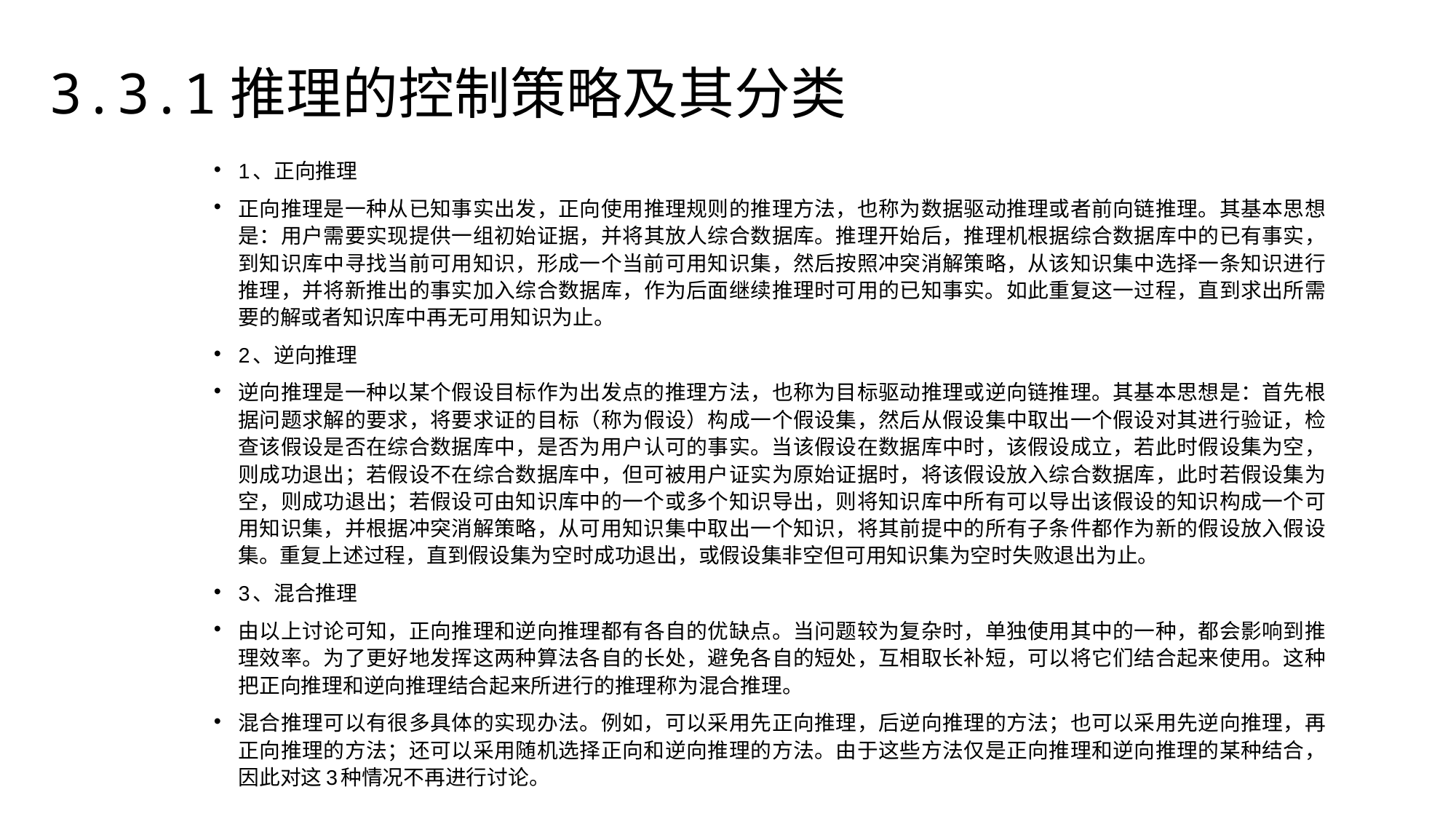

3.3.1推理的控制策略及其分类
1、正向推理
正向推理是一种从已知事实出发，正向使用推理规则的推理方法，也称为数据驱动推理或者前向链推理。其基本思想是：用户需要实现提供一组初始证据，并将其放人综合数据库。推理开始后，推理机根据综合数据库中的已有事实，到知识库中寻找当前可用知识，形成一个当前可用知识集，然后按照冲突消解策略，从该知识集中选择一条知识进行推理，并将新推出的事实加入综合数据库，作为后面继续推理时可用的已知事实。如此重复这一过程，直到求出所需要的解或者知识库中再无可用知识为止。
2、逆向推理
逆向推理是一种以某个假设目标作为出发点的推理方法，也称为目标驱动推理或逆向链推理。其基本思想是：首先根据问题求解的要求，将要求证的目标（称为假设）构成一个假设集，然后从假设集中取出一个假设对其进行验证，检查该假设是否在综合数据库中，是否为用户认可的事实。当该假设在数据库中时，该假设成立，若此时假设集为空，则成功退出；若假设不在综合数据库中，但可被用户证实为原始证据时，将该假设放入综合数据库，此时若假设集为空，则成功退出；若假设可由知识库中的一个或多个知识导出，则将知识库中所有可以导出该假设的知识构成一个可用知识集，并根据冲突消解策略，从可用知识集中取出一个知识，将其前提中的所有子条件都作为新的假设放入假设集。重复上述过程，直到假设集为空时成功退出，或假设集非空但可用知识集为空时失败退出为止。
3、混合推理
由以上讨论可知，正向推理和逆向推理都有各自的优缺点。当问题较为复杂时，单独使用其中的一种，都会影响到推理效率。为了更好地发挥这两种算法各自的长处，避免各自的短处，互相取长补短，可以将它们结合起来使用。这种把正向推理和逆向推理结合起来所进行的推理称为混合推理。
混合推理可以有很多具体的实现办法。例如，可以采用先正向推理，后逆向推理的方法；也可以采用先逆向推理，再正向推理的方法；还可以采用随机选择正向和逆向推理的方法。由于这些方法仅是正向推理和逆向推理的某种结合，因此对这3种情况不再进行讨论。